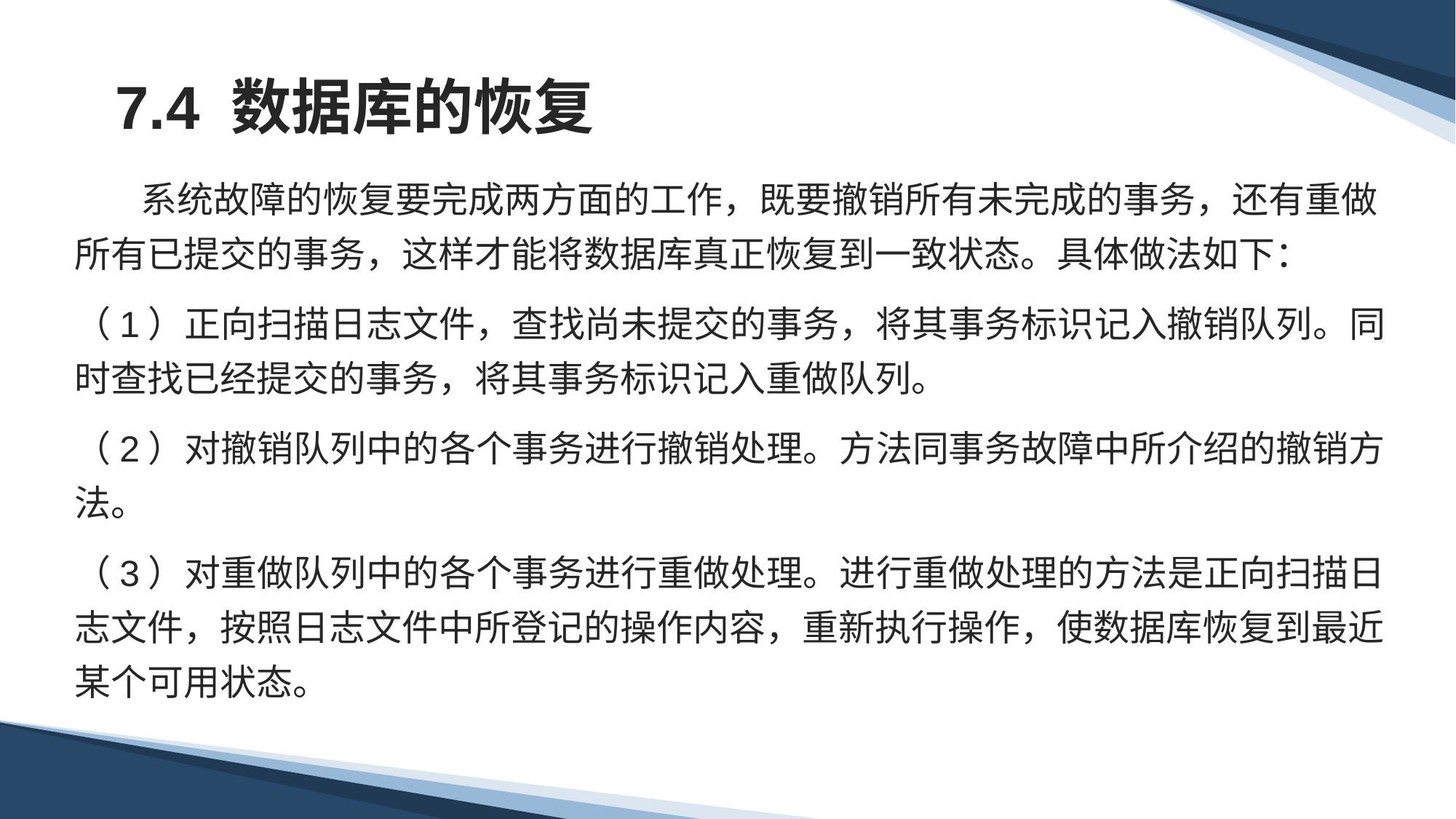

# 7.4 数据库的恢复
       系统故障的恢复要完成两方面的工作，既要撤销所有未完成的事务，还有重做所有已提交的事务，这样才能将数据库真正恢复到一致状态。具体做法如下：
（1）正向扫描日志文件，查找尚未提交的事务，将其事务标识记入撤销队列。同时查找已经提交的事务，将其事务标识记入重做队列。
（2）对撤销队列中的各个事务进行撤销处理。方法同事务故障中所介绍的撤销方法。
（3）对重做队列中的各个事务进行重做处理。进行重做处理的方法是正向扫描日志文件，按照日志文件中所登记的操作内容，重新执行操作，使数据库恢复到最近某个可用状态。